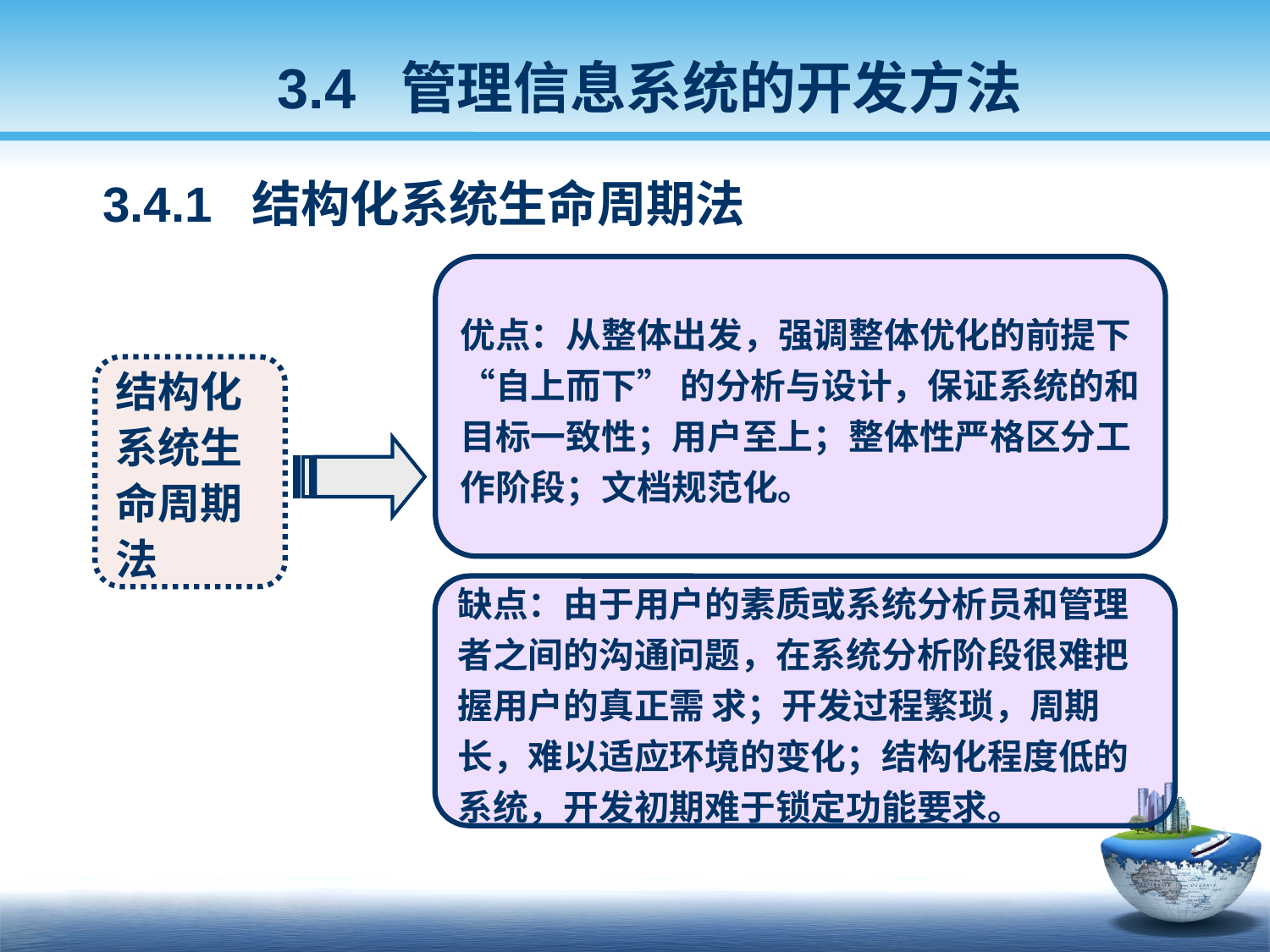

3.4  管理信息系统的开发方法
    3.4.1  结构化系统生命周期法
优点：从整体出发，强调整体优化的前提下“自上而下” 的分析与设计，保证系统的和目标一致性；用户至上；整体性严格区分工作阶段；文档规范化。
结构化系统生命周期法

缺点：由于用户的素质或系统分析员和管理者之间的沟通问题，在系统分析阶段很难把握用户的真正需	求；开发过程繁琐，周期长，难以适应环境的变化；结构化程度低的系统，开发初期难于锁定功能要求。